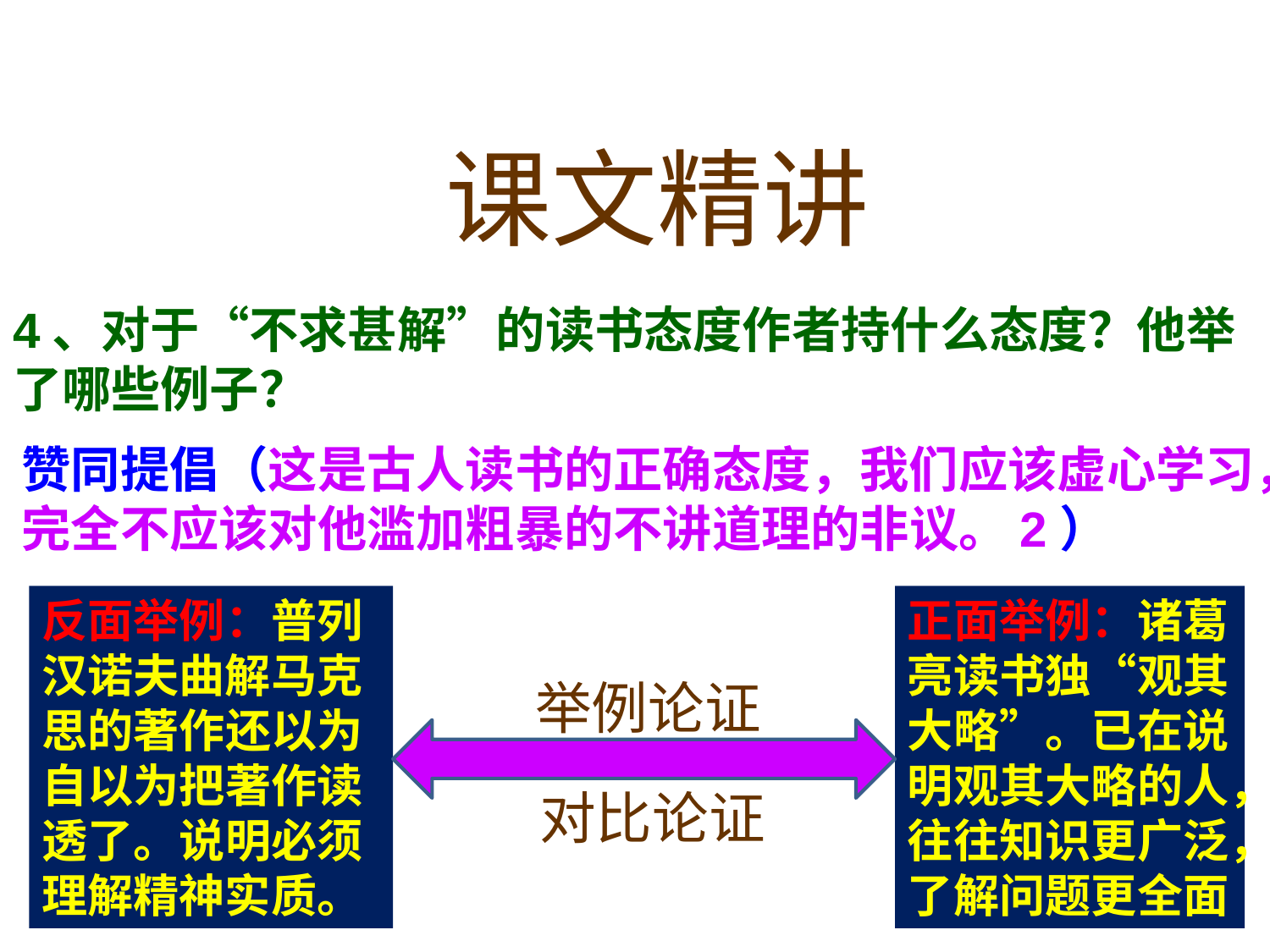

课文精讲
4、对于“不求甚解”的读书态度作者持什么态度？他举了哪些例子？
赞同提倡（这是古人读书的正确态度，我们应该虚心学习，完全不应该对他滥加粗暴的不讲道理的非议。2）
正面举例：诸葛亮读书独“观其大略”。已在说明观其大略的人，往往知识更广泛，了解问题更全面
反面举例：普列汉诺夫曲解马克思的著作还以为自以为把著作读透了。说明必须理解精神实质。
 举例论证

 对比论证